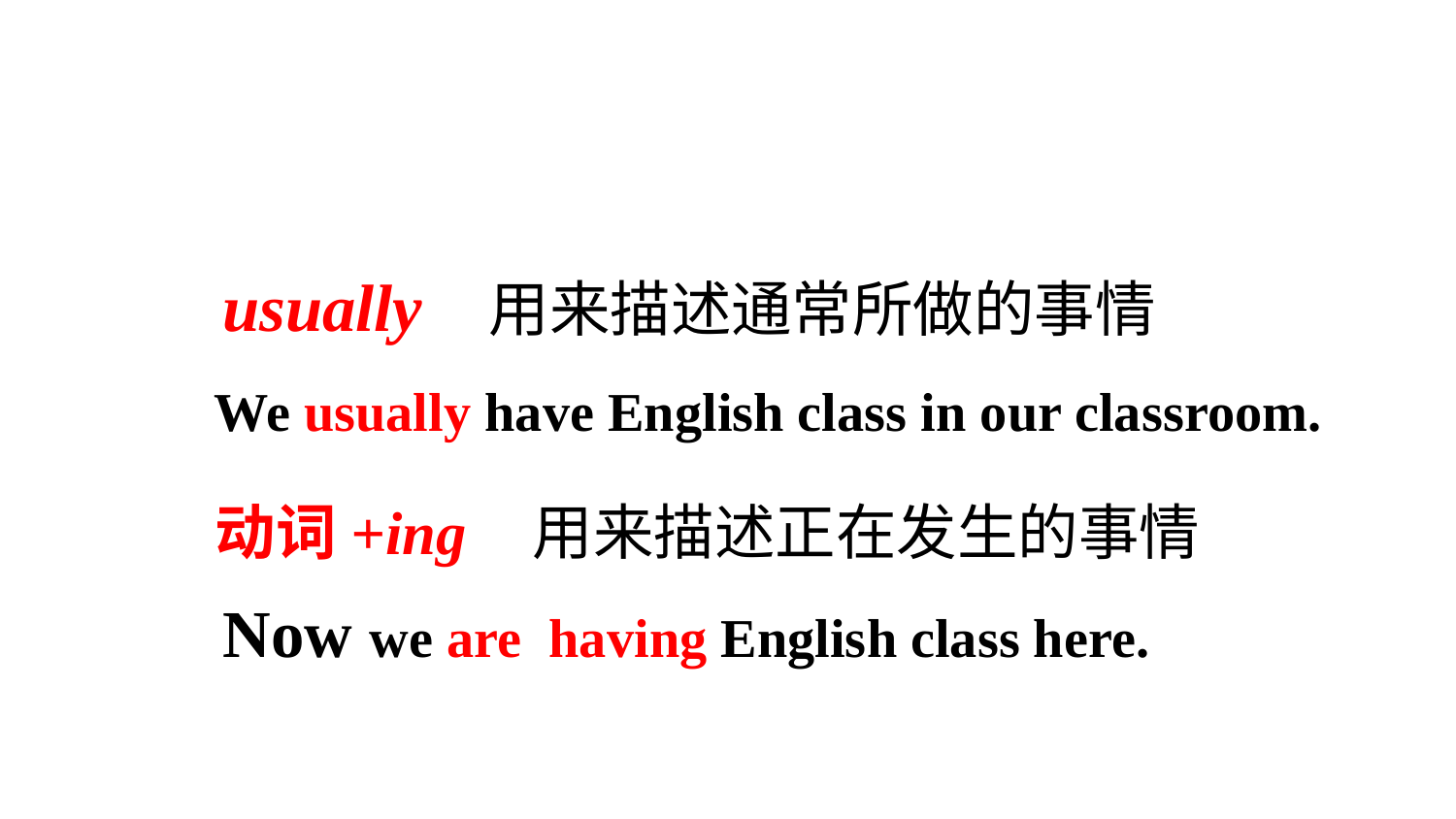

usually   用来描述通常所做的事情
We usually have English class in our classroom.
 动词+ing   用来描述正在发生的事情
Now we are  having English class here.